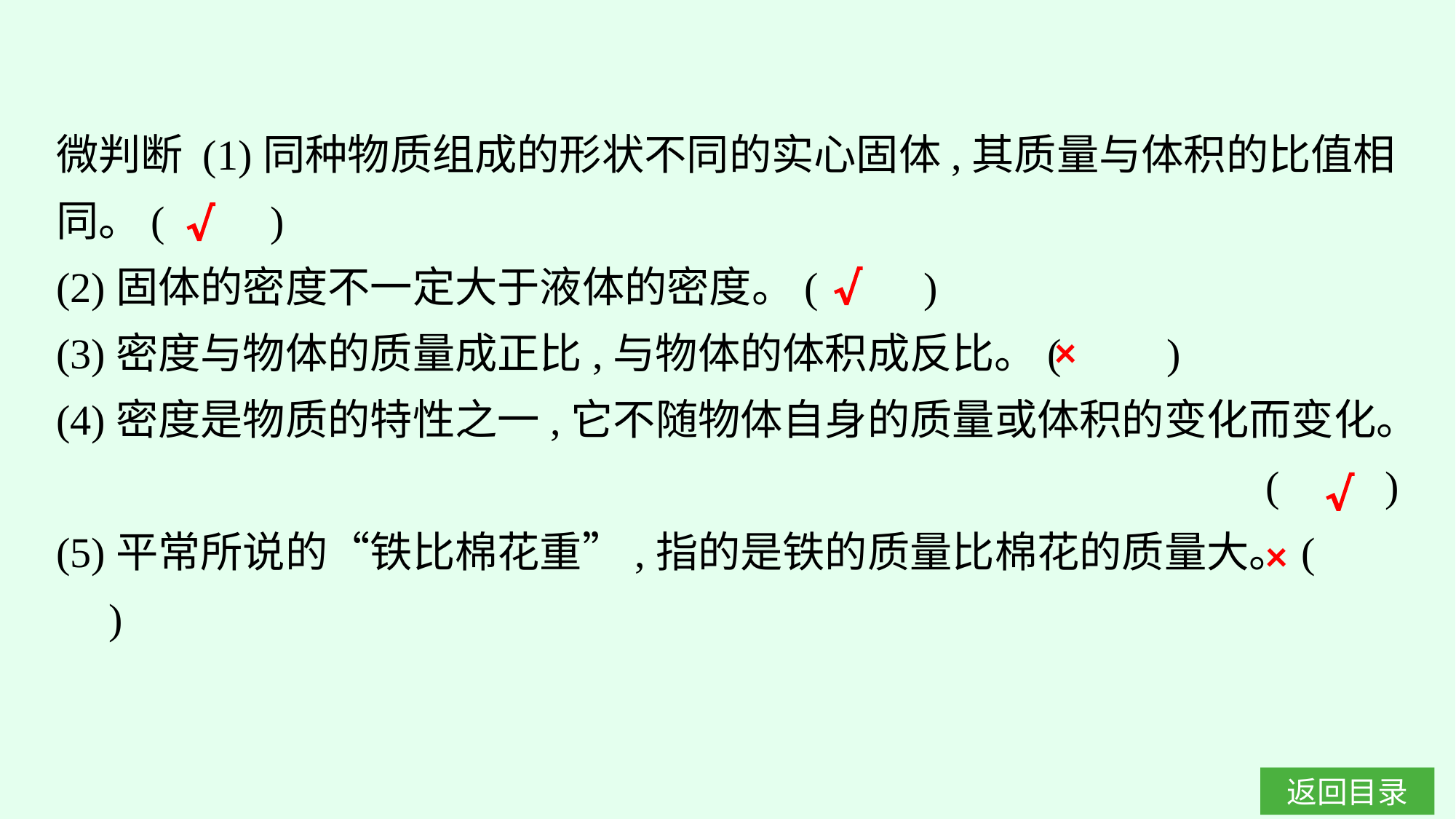

微判断 (1)同种物质组成的形状不同的实心固体,其质量与体积的比值相同。(　　)
(2)固体的密度不一定大于液体的密度。(　　)
(3)密度与物体的质量成正比,与物体的体积成反比。(　　)
(4)密度是物质的特性之一,它不随物体自身的质量或体积的变化而变化。
(　　)
(5)平常所说的“铁比棉花重”,指的是铁的质量比棉花的质量大。(　　)
√
√
×
√
×